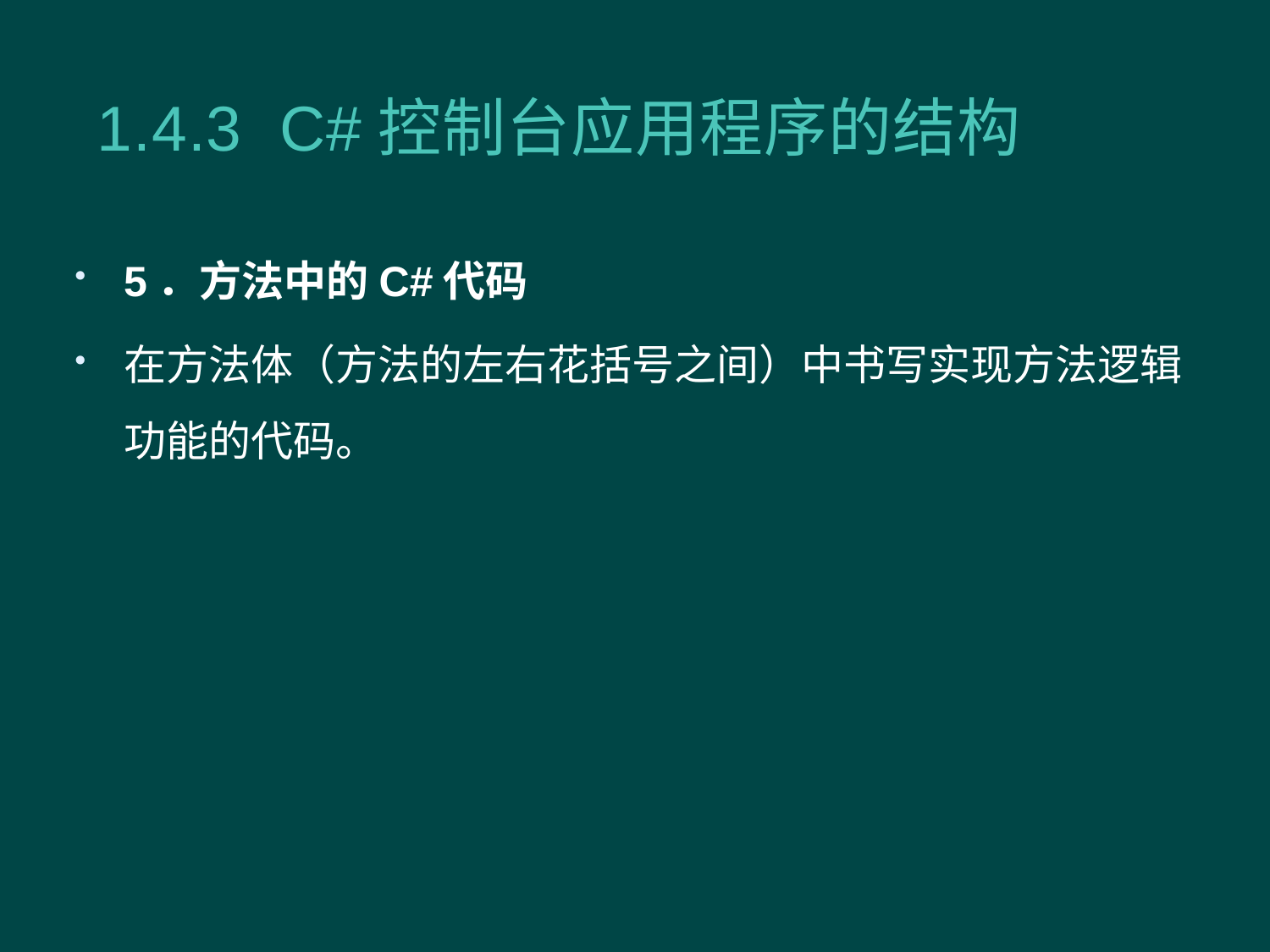

1.4.3  C#控制台应用程序的结构
5．方法中的C#代码
在方法体（方法的左右花括号之间）中书写实现方法逻辑功能的代码。